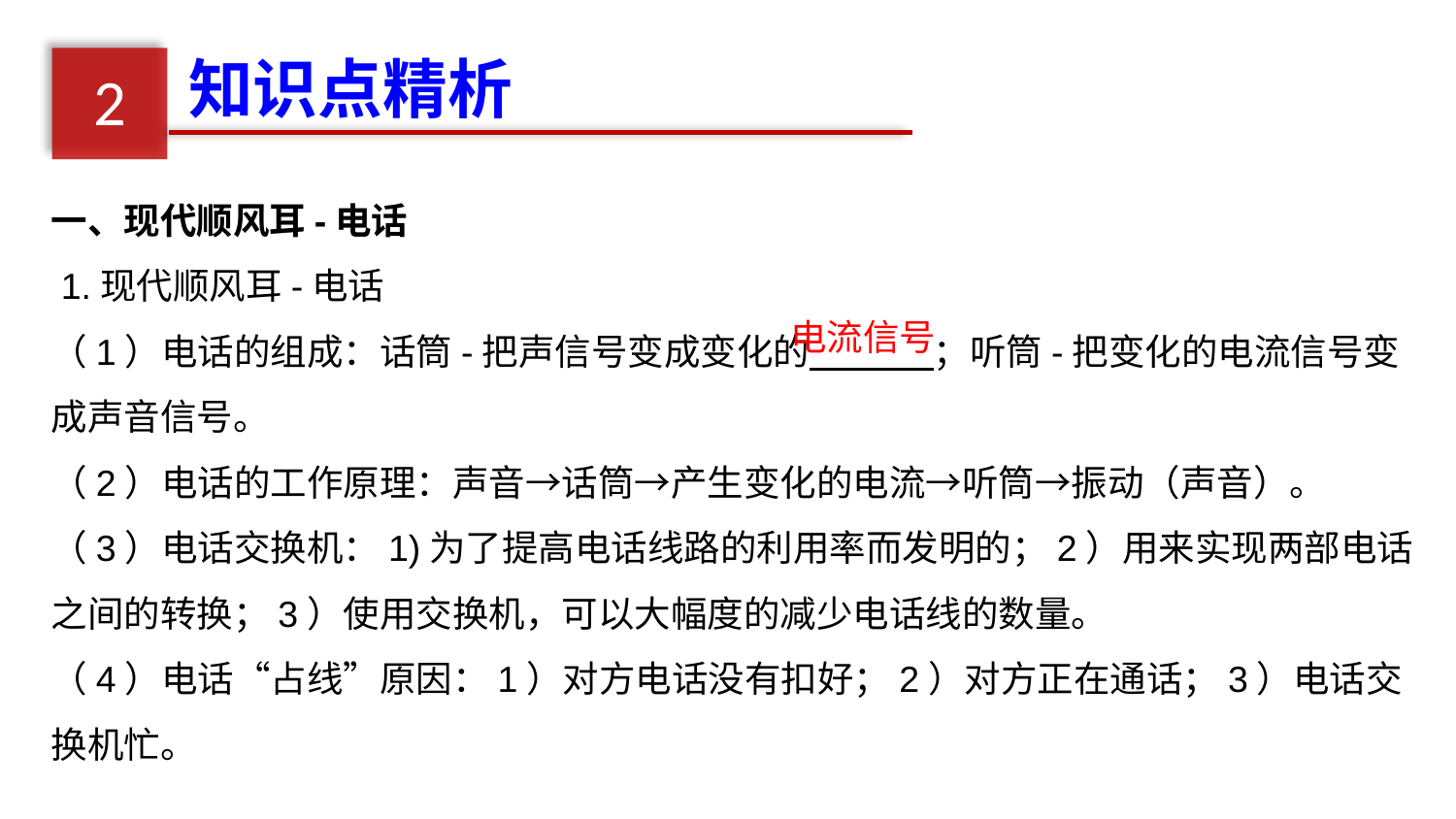

知识点精析

2
一、现代顺风耳-电话
 1.现代顺风耳-电话
（1）电话的组成：话筒-把声信号变成变化的               ；听筒-把变化的电流信号变成声音信号。
（2）电话的工作原理：声音→话筒→产生变化的电流→听筒→振动（声音）。
（3）电话交换机：1)为了提高电话线路的利用率而发明的；2）用来实现两部电话之间的转换；3）使用交换机，可以大幅度的减少电话线的数量。
（4）电话“占线”原因：1）对方电话没有扣好；2）对方正在通话；3）电话交换机忙。
电流信号